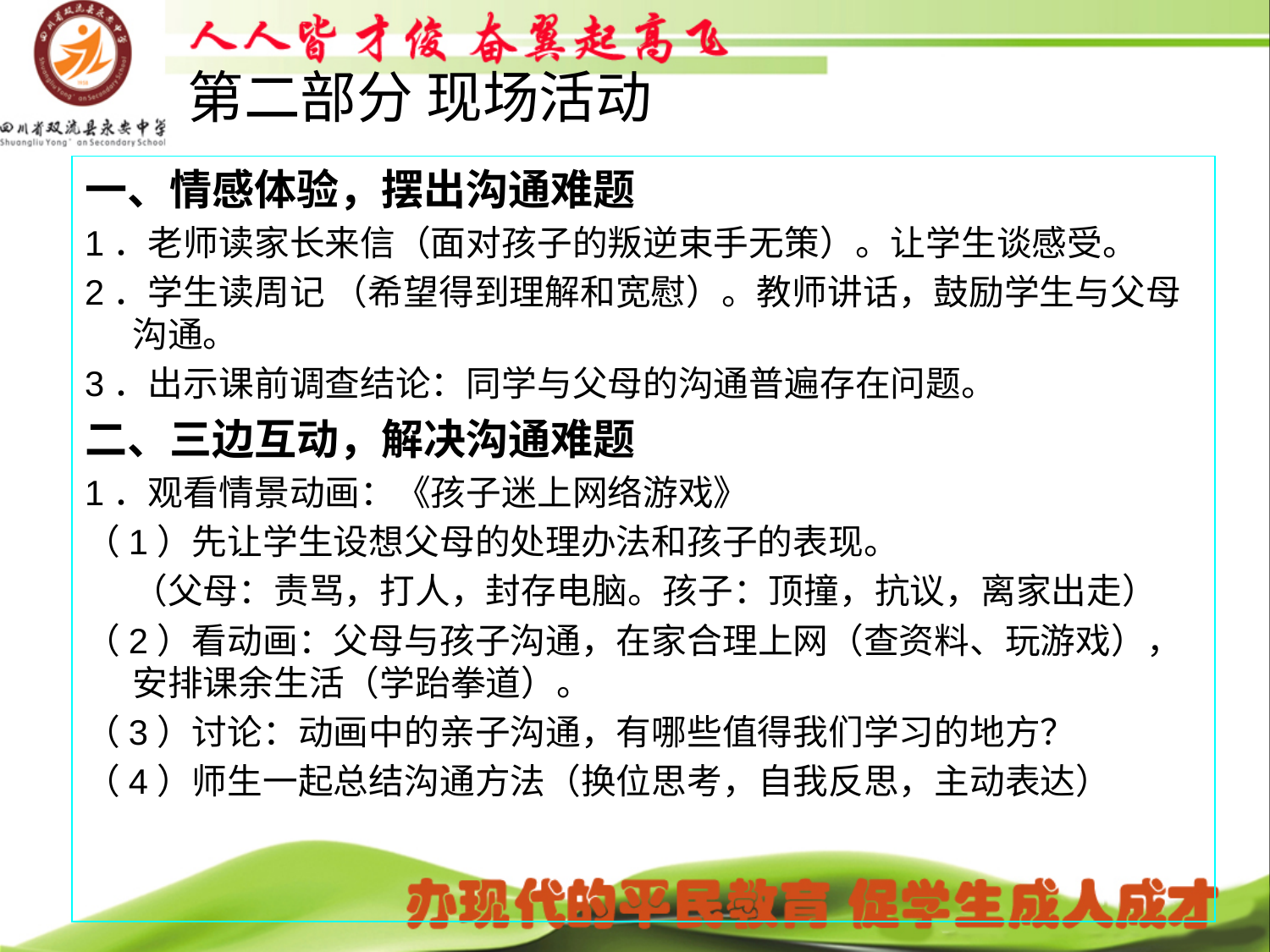

# 第二部分 现场活动
一、情感体验，摆出沟通难题
1．老师读家长来信（面对孩子的叛逆束手无策）。让学生谈感受。
2．学生读周记 （希望得到理解和宽慰）。教师讲话，鼓励学生与父母沟通。
3．出示课前调查结论：同学与父母的沟通普遍存在问题。
二、三边互动，解决沟通难题
1．观看情景动画：《孩子迷上网络游戏》
（1）先让学生设想父母的处理办法和孩子的表现。
     （父母：责骂，打人，封存电脑。孩子：顶撞，抗议，离家出走）
（2）看动画：父母与孩子沟通，在家合理上网（查资料、玩游戏），安排课余生活（学跆拳道）。
（3）讨论：动画中的亲子沟通，有哪些值得我们学习的地方？
（4）师生一起总结沟通方法（换位思考，自我反思，主动表达）